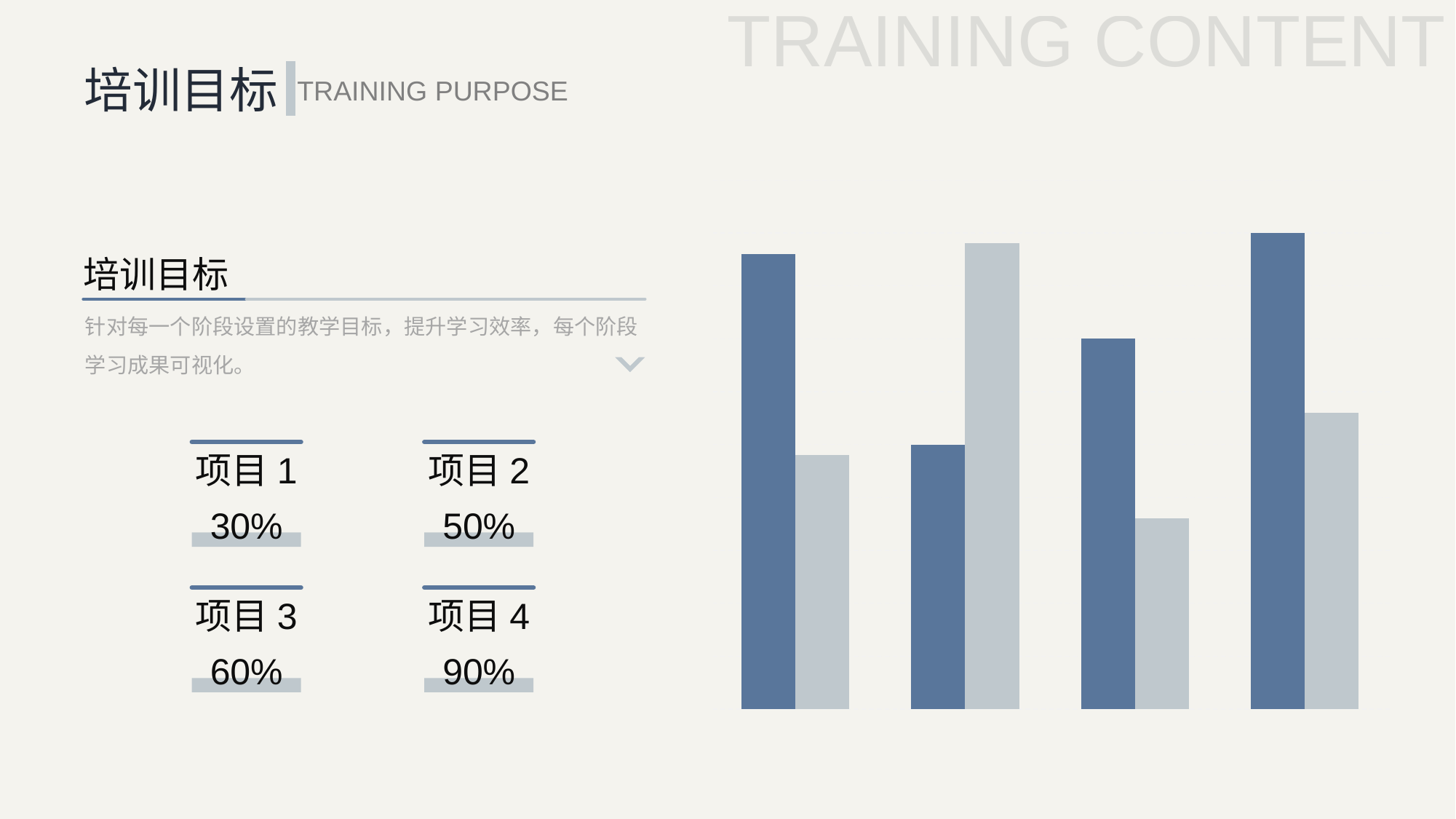

TRAINING CONTENT
培训目标
TRAINING PURPOSE

### Chart

| Category | 系列 1 | 系列 2 |
|---|---|---|
| 类别 1 | 4.3 | 2.4 |
| 类别 2 | 2.5 | 4.4 |
| 类别 3 | 3.5 | 1.8 |
| 类别 4 | 4.5 | 2.8 |
培训目标
针对每一个阶段设置的教学目标，提升学习效率，每个阶段学习成果可视化。

项目1
30%

项目2
50%

项目3
60%

项目4
90%